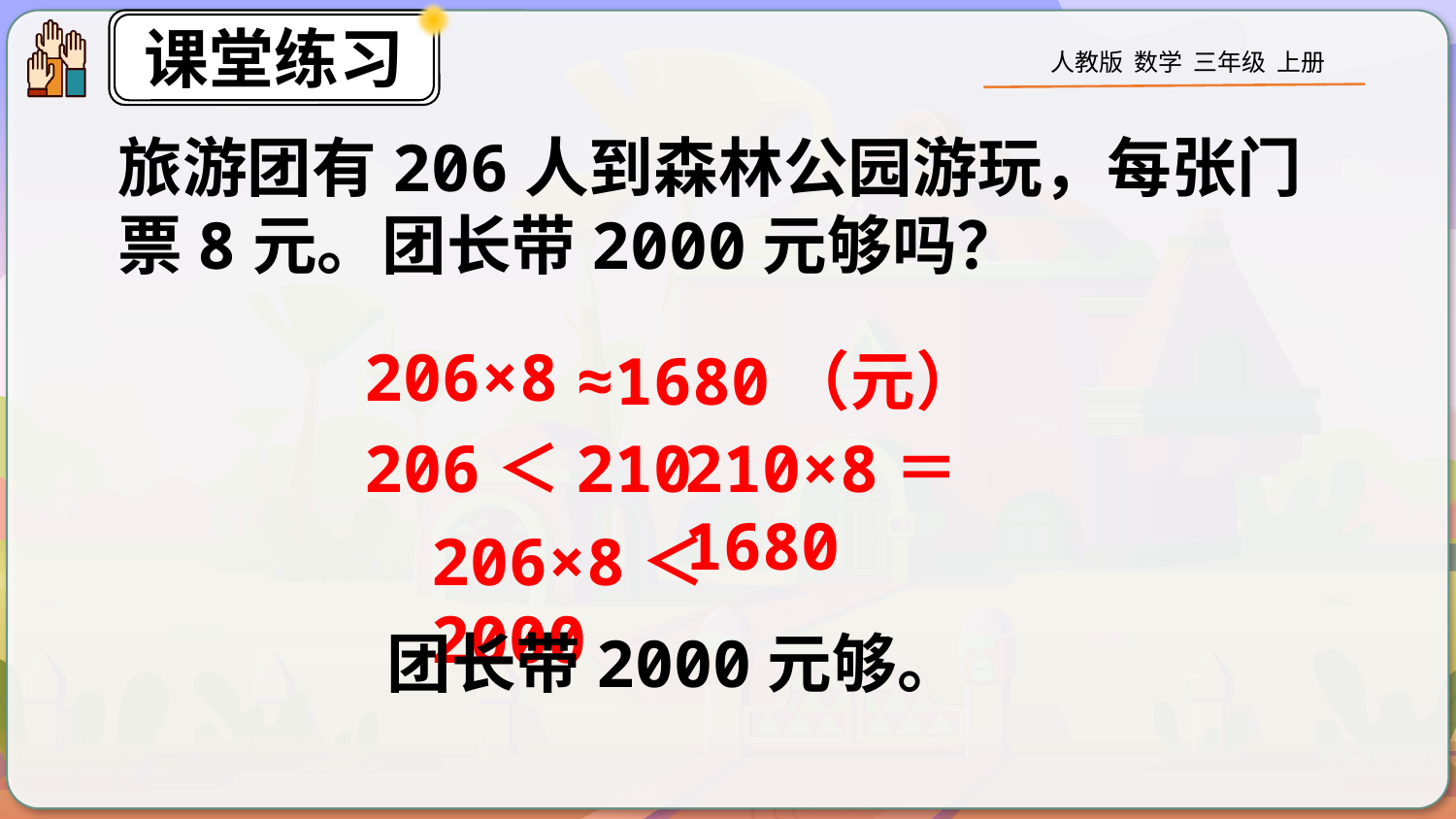

旅游团有206人到森林公园游玩，每张门票8元。团长带2000元够吗？
206×8
≈1680（元）
206＜210
210×8＝1680
206×8＜2000
团长带2000元够。